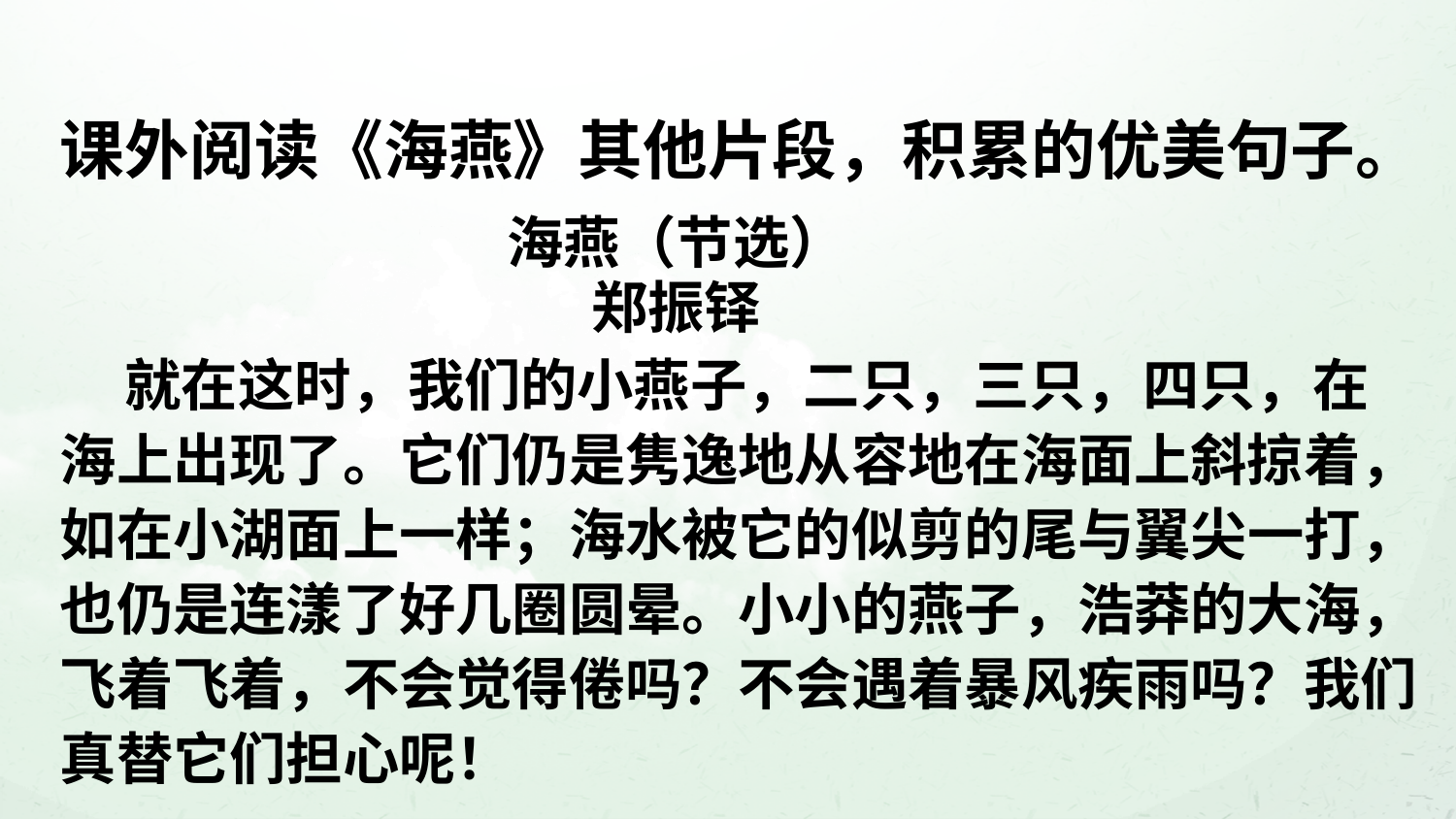

课外阅读《海燕》其他片段，积累的优美句子。
海燕（节选）
郑振铎
    就在这时，我们的小燕子，二只，三只，四只，在海上出现了。它们仍是隽逸地从容地在海面上斜掠着，如在小湖面上一样；海水被它的似剪的尾与翼尖一打，也仍是连漾了好几圈圆晕。小小的燕子，浩莽的大海，飞着飞着，不会觉得倦吗？不会遇着暴风疾雨吗？我们真替它们担心呢！